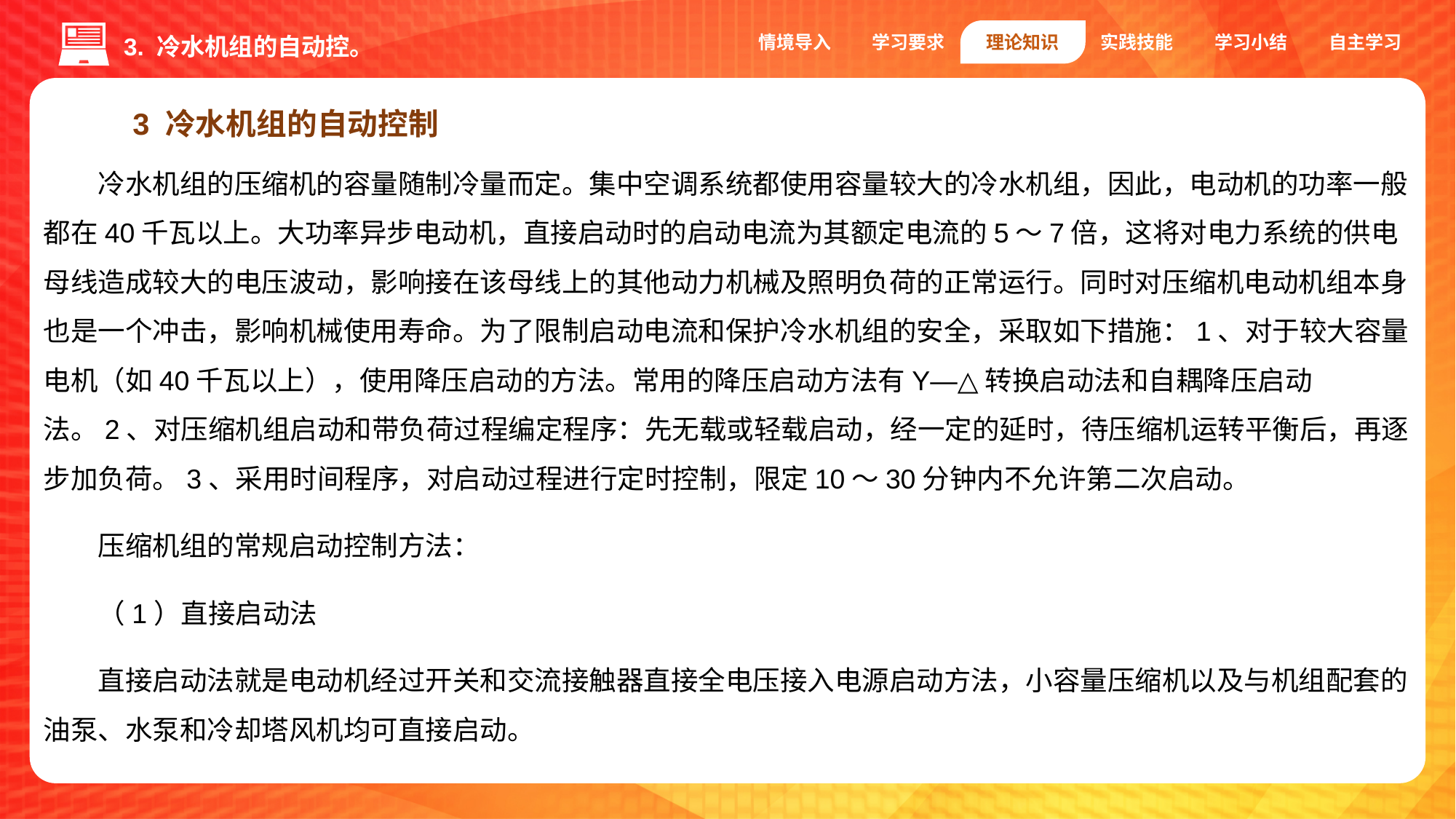

情境导入
学习要求
理论知识
实践技能
学习小结
自主学习

3. 冷水机组的自动控。
3 冷水机组的自动控制
冷水机组的压缩机的容量随制冷量而定。集中空调系统都使用容量较大的冷水机组，因此，电动机的功率一般都在40千瓦以上。大功率异步电动机，直接启动时的启动电流为其额定电流的5～7倍，这将对电力系统的供电母线造成较大的电压波动，影响接在该母线上的其他动力机械及照明负荷的正常运行。同时对压缩机电动机组本身也是一个冲击，影响机械使用寿命。为了限制启动电流和保护冷水机组的安全，采取如下措施：1、对于较大容量电机（如40千瓦以上），使用降压启动的方法。常用的降压启动方法有Y—△转换启动法和自耦降压启动法。2、对压缩机组启动和带负荷过程编定程序：先无载或轻载启动，经一定的延时，待压缩机运转平衡后，再逐步加负荷。3、采用时间程序，对启动过程进行定时控制，限定10～30分钟内不允许第二次启动。
压缩机组的常规启动控制方法：
（1）直接启动法
直接启动法就是电动机经过开关和交流接触器直接全电压接入电源启动方法，小容量压缩机以及与机组配套的油泵、水泵和冷却塔风机均可直接启动。